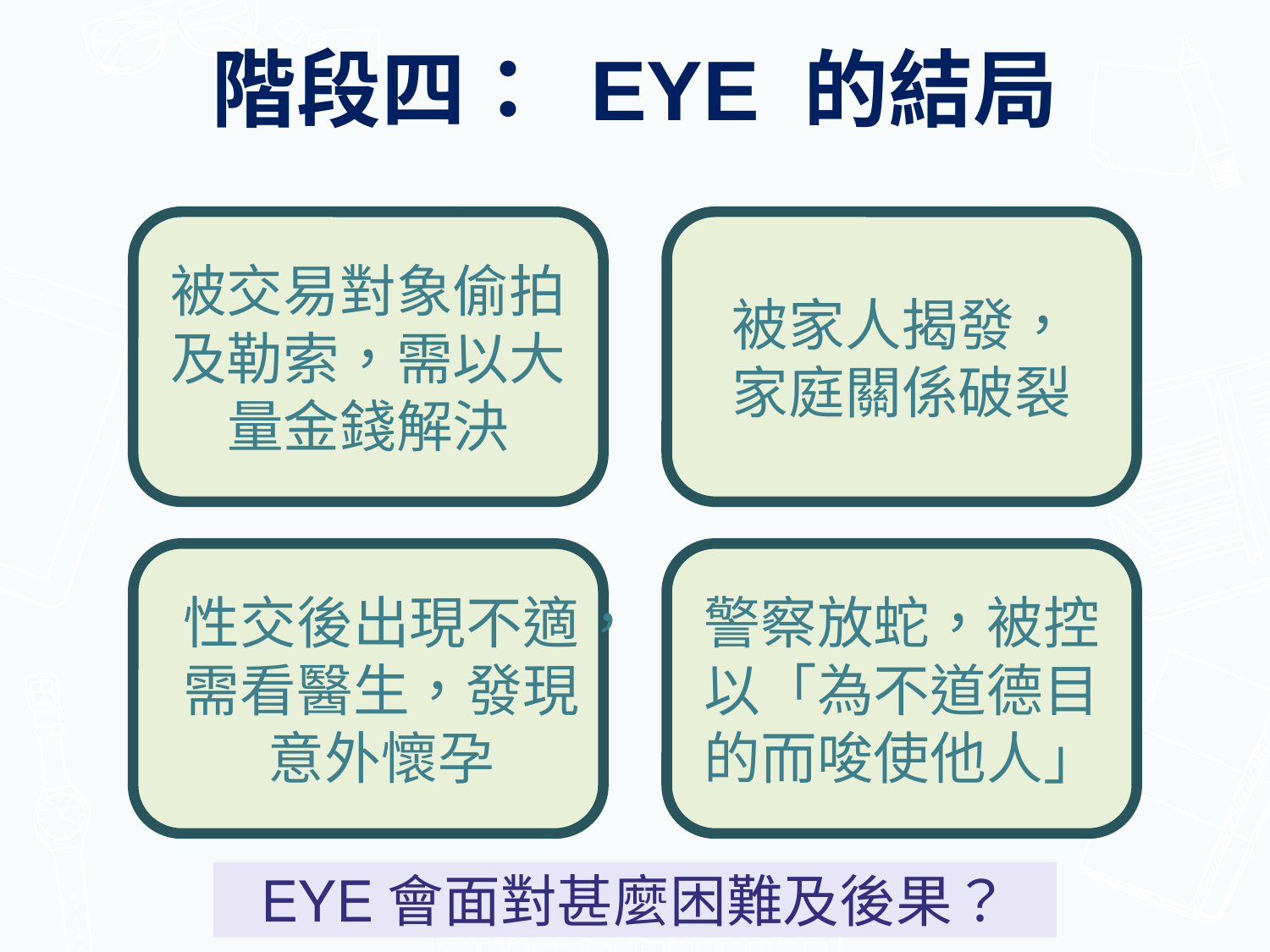

階段四： EYE 的結局

被交易對象偷拍及勒索，需以大量金錢解決
被家人揭發，
家庭關係破裂

性交後出現不適，需看醫生，發現
意外懷孕
警察放蛇，被控以「為不道德目的而唆使他人」
EYE會面對甚麼困難及後果？